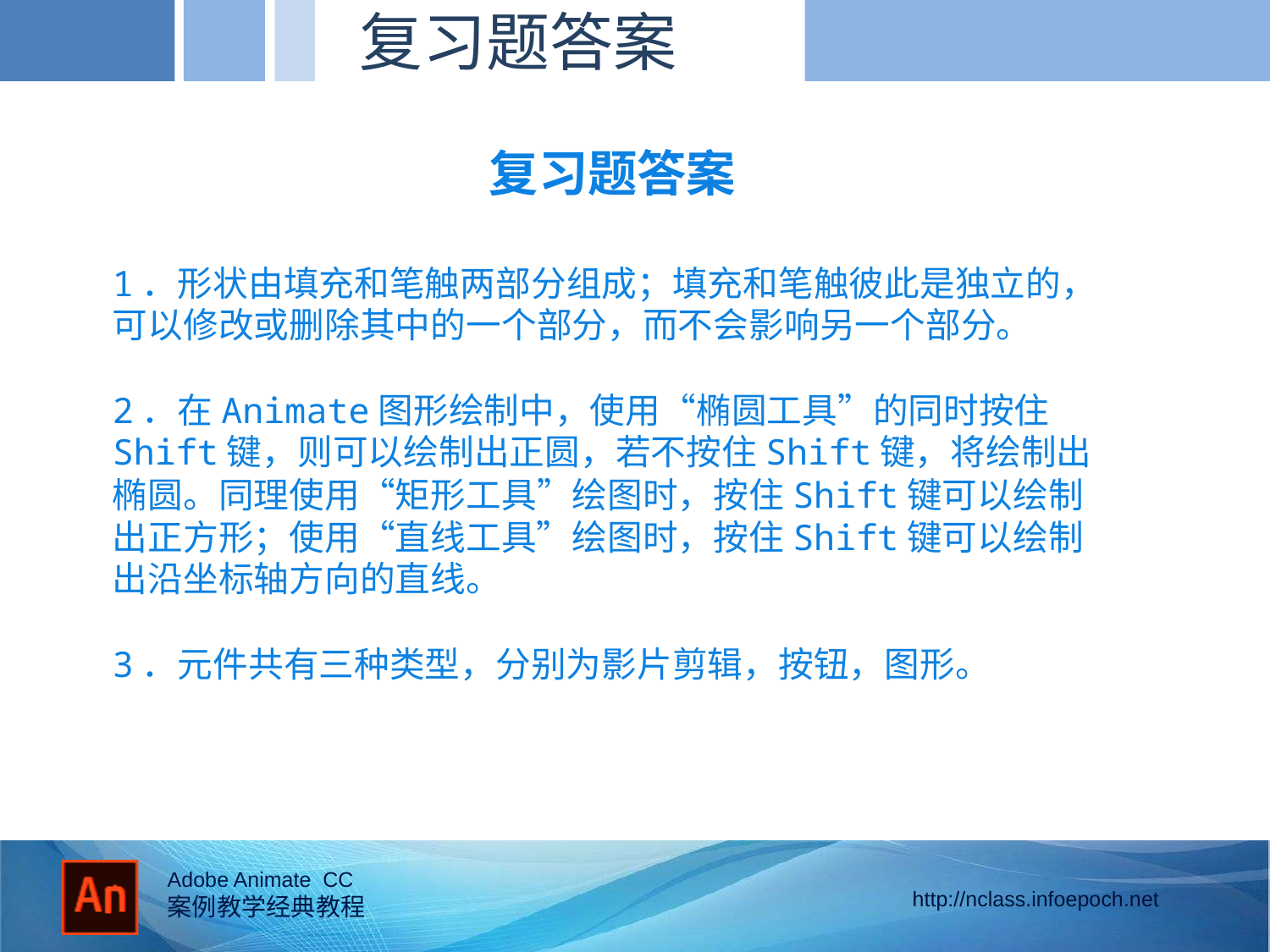

复习题答案
复习题答案

1．形状由填充和笔触两部分组成；填充和笔触彼此是独立的，可以修改或删除其中的一个部分，而不会影响另一个部分。

2．在Animate图形绘制中，使用“椭圆工具”的同时按住Shift键，则可以绘制出正圆，若不按住Shift键，将绘制出椭圆。同理使用“矩形工具”绘图时，按住Shift键可以绘制出正方形；使用“直线工具”绘图时，按住Shift键可以绘制出沿坐标轴方向的直线。

3．元件共有三种类型，分别为影片剪辑，按钮，图形。
的径向